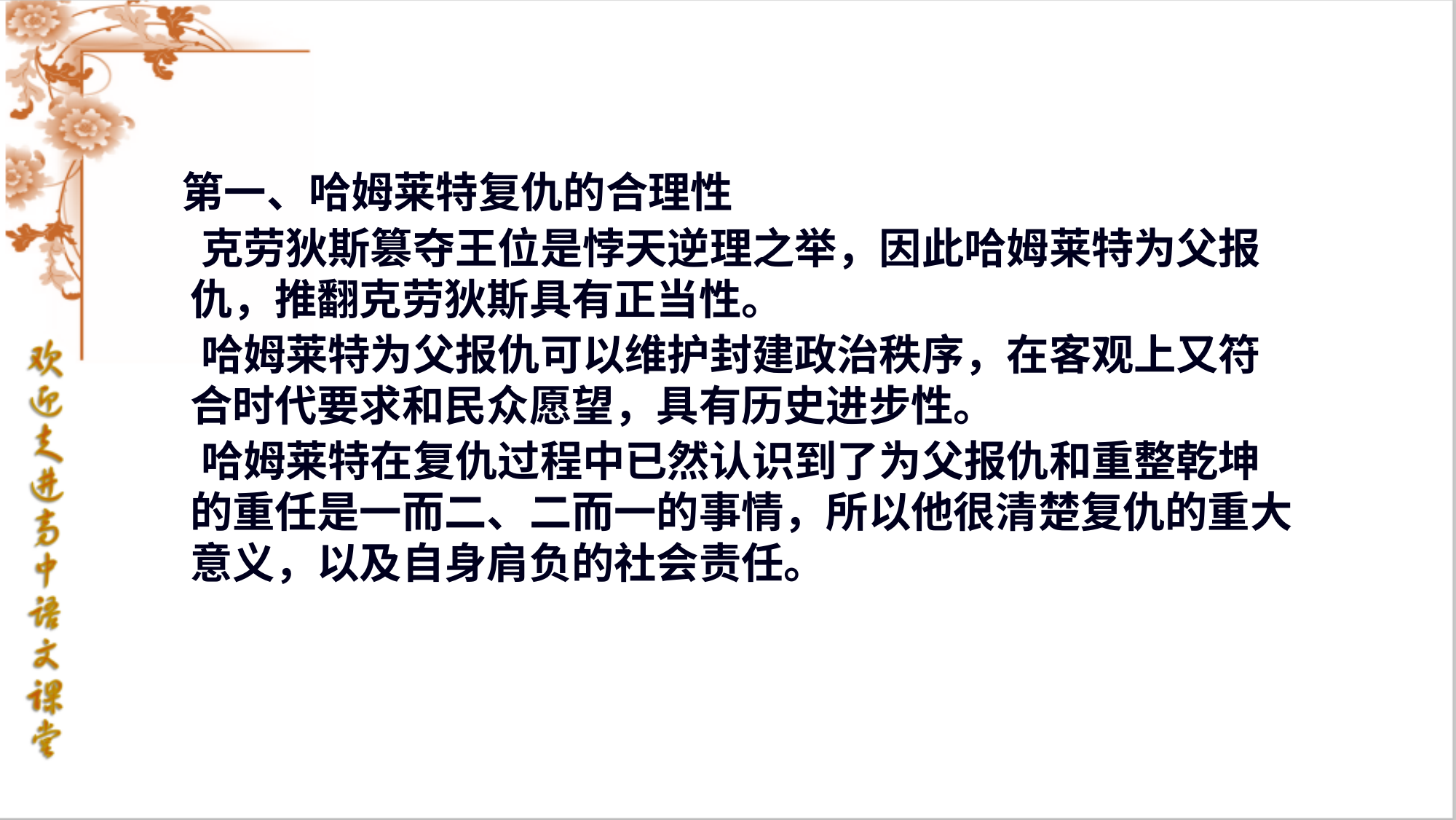

第一、哈姆莱特复仇的合理性
    克劳狄斯篡夺王位是悖天逆理之举，因此哈姆莱特为父报仇，推翻克劳狄斯具有正当性。
    哈姆莱特为父报仇可以维护封建政治秩序，在客观上又符合时代要求和民众愿望，具有历史进步性。
    哈姆莱特在复仇过程中已然认识到了为父报仇和重整乾坤的重任是一而二、二而一的事情，所以他很清楚复仇的重大意义，以及自身肩负的社会责任。